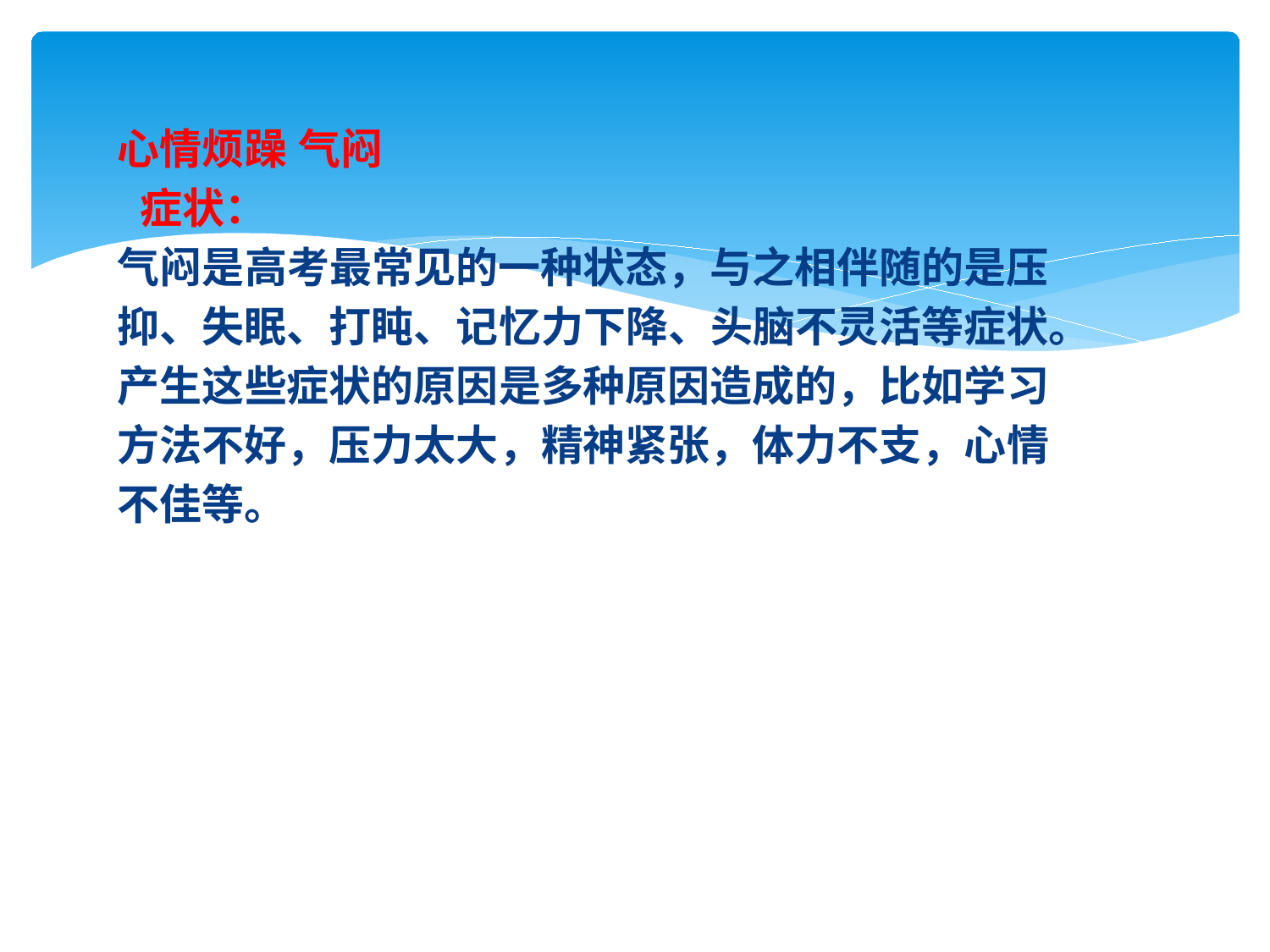

心情烦躁 气闷
 症状：
气闷是高考最常见的一种状态，与之相伴随的是压
抑、失眠、打盹、记忆力下降、头脑不灵活等症状。
产生这些症状的原因是多种原因造成的，比如学习
方法不好，压力太大，精神紧张，体力不支，心情
不佳等。